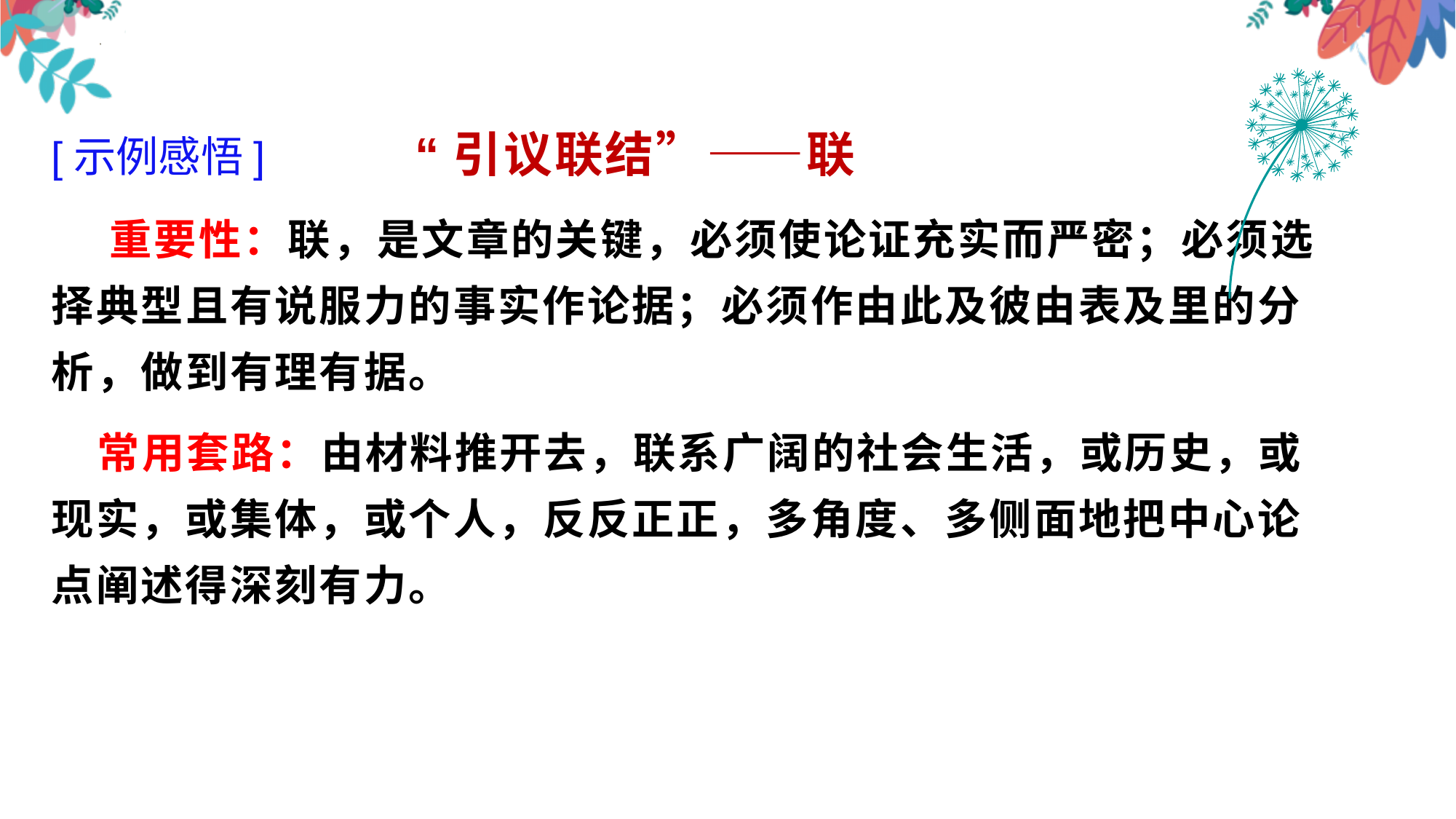

[示例感悟]            “引议联结”——联
    重要性：联，是文章的关键，必须使论证充实而严密；必须选择典型且有说服力的事实作论据；必须作由此及彼由表及里的分析，做到有理有据。
   常用套路：由材料推开去，联系广阔的社会生活，或历史，或现实，或集体，或个人，反反正正，多角度、多侧面地把中心论点阐述得深刻有力。